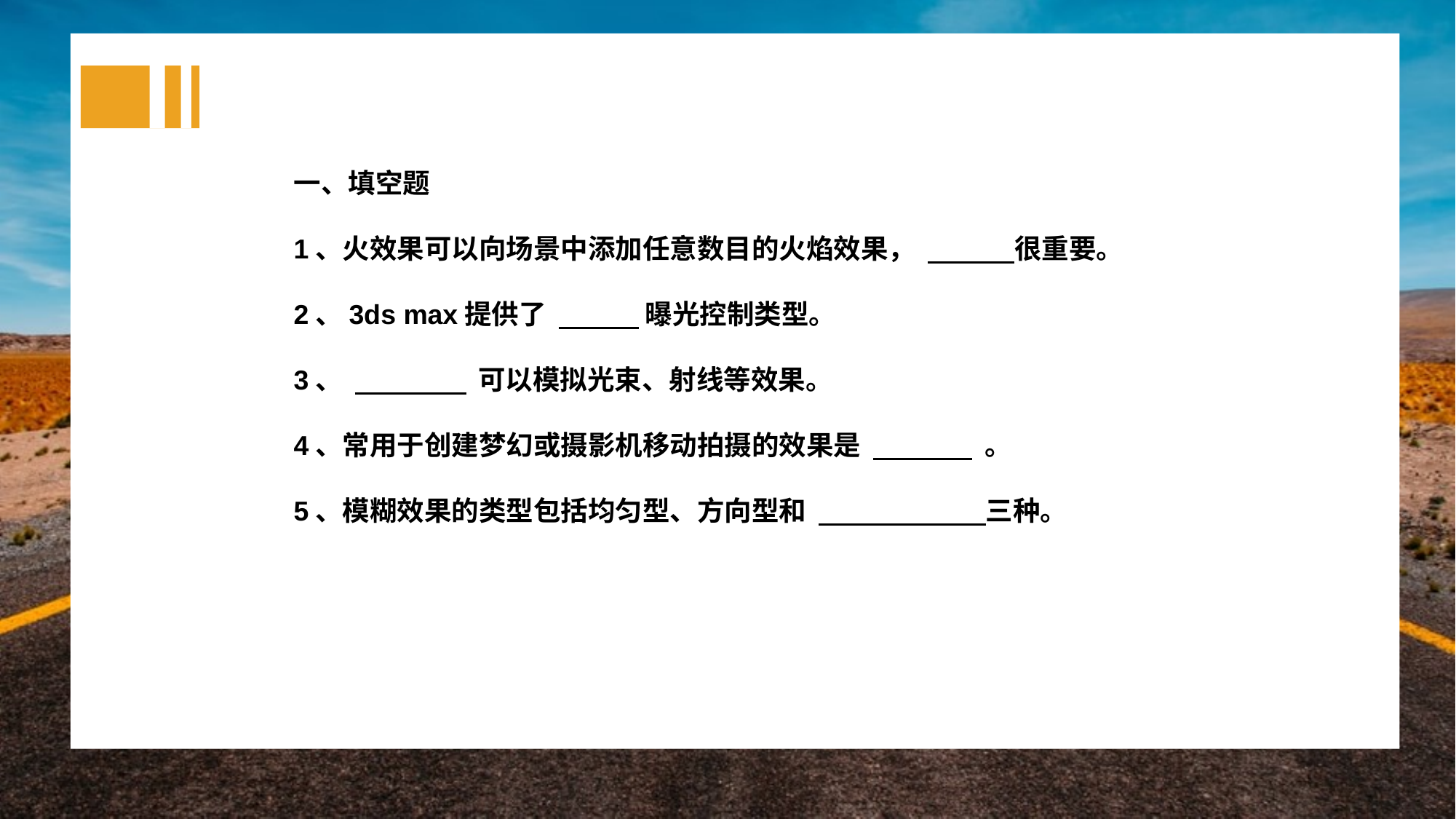

一、填空题
1、火效果可以向场景中添加任意数目的火焰效果，                很重要。
2、3ds max提供了                曝光控制类型。
3、                      可以模拟光束、射线等效果。
4、常用于创建梦幻或摄影机移动拍摄的效果是                    。
5、模糊效果的类型包括均匀型、方向型和                             三种。